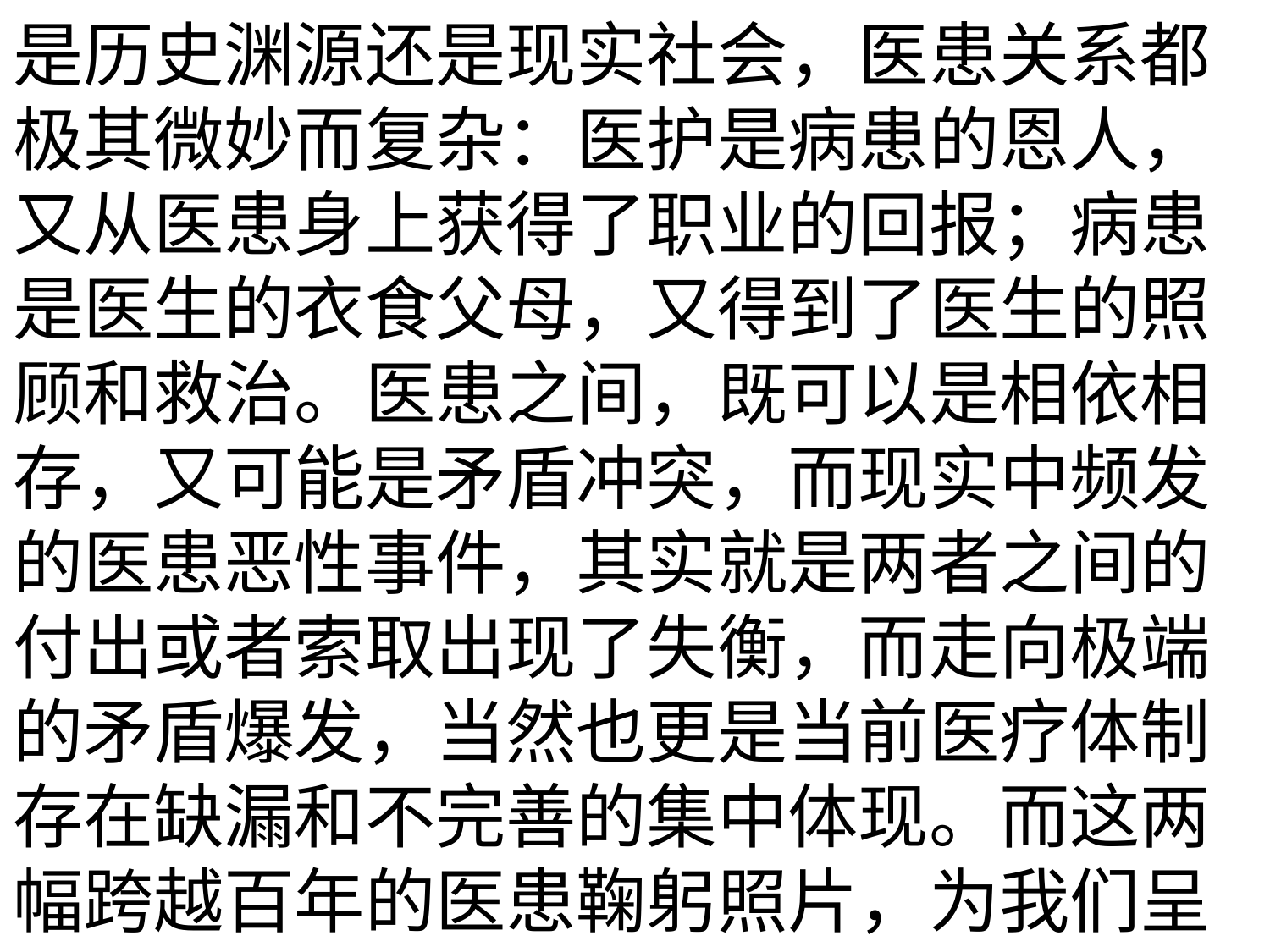

# 是历史渊源还是现实社会，医患关系都极其微妙而复杂：医护是病患的恩人，又从医患身上获得了职业的回报；病患是医生的衣食父母，又得到了医生的照顾和救治。医患之间，既可以是相依相存，又可能是矛盾冲突，而现实中频发的医患恶性事件，其实就是两者之间的付出或者索取出现了失衡，而走向极端的矛盾爆发，当然也更是当前医疗体制存在缺漏和不完善的集中体现。而这两幅跨越百年的医患鞠躬照片，为我们呈